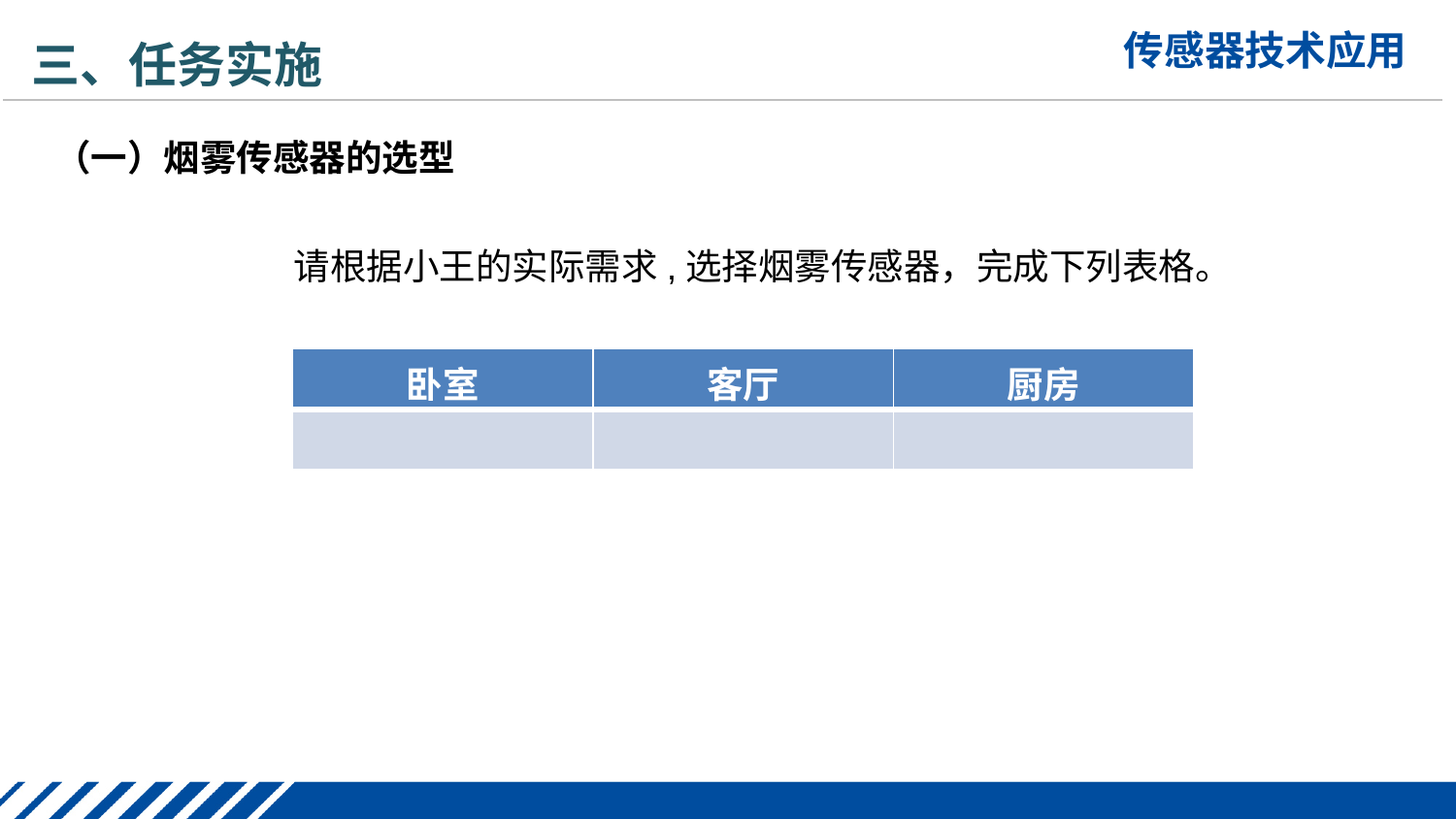

三、任务实施
（一）烟雾传感器的选型
请根据小王的实际需求,选择烟雾传感器，完成下列表格。

| 卧室 | 客厅 | 厨房 |
| --- | --- | --- |
|  |  |  |